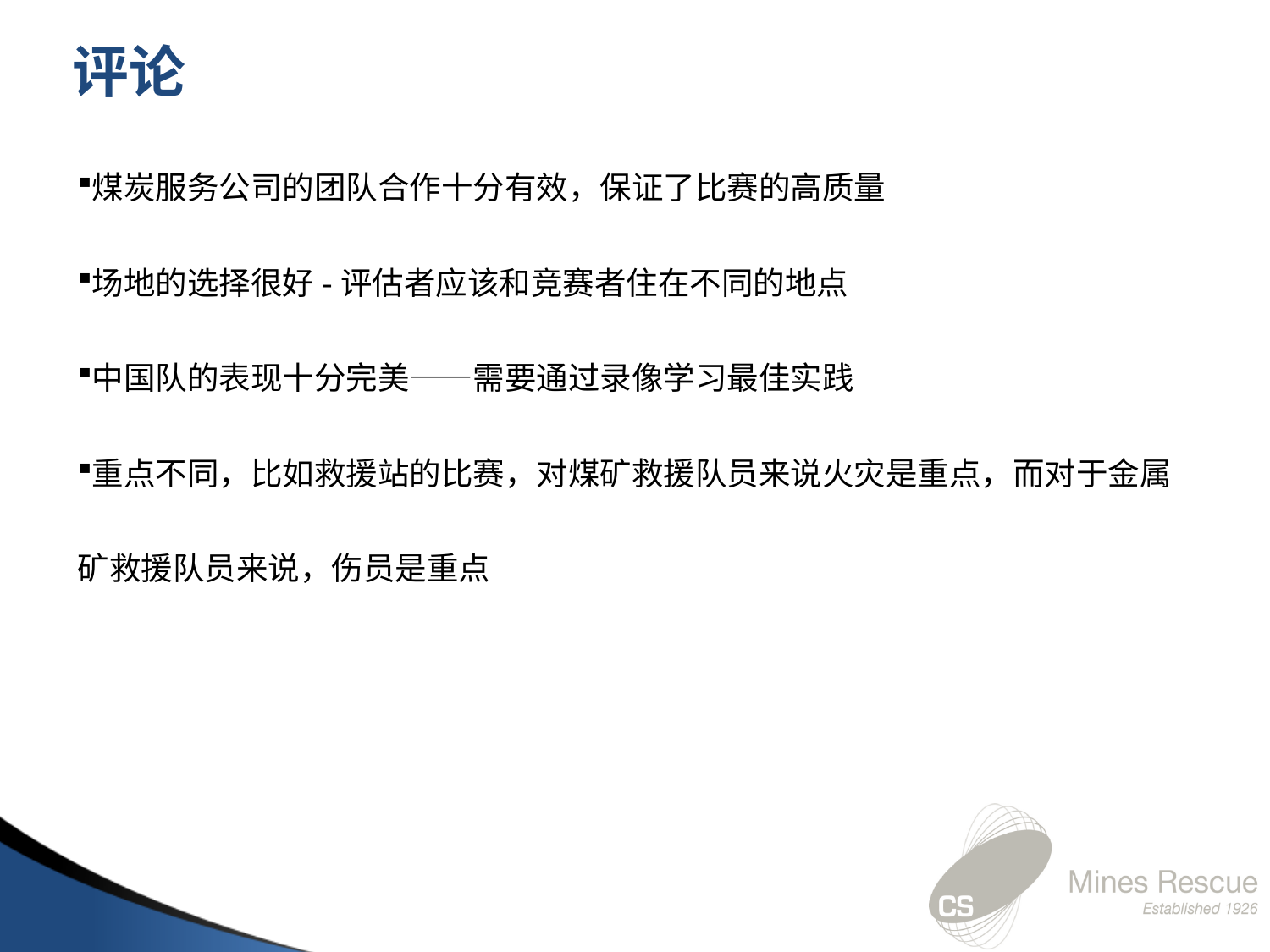

评论

煤炭服务公司的团队合作十分有效，保证了比赛的高质量
场地的选择很好-评估者应该和竞赛者住在不同的地点
中国队的表现十分完美——需要通过录像学习最佳实践
重点不同，比如救援站的比赛，对煤矿救援队员来说火灾是重点，而对于金属矿救援队员来说，伤员是重点